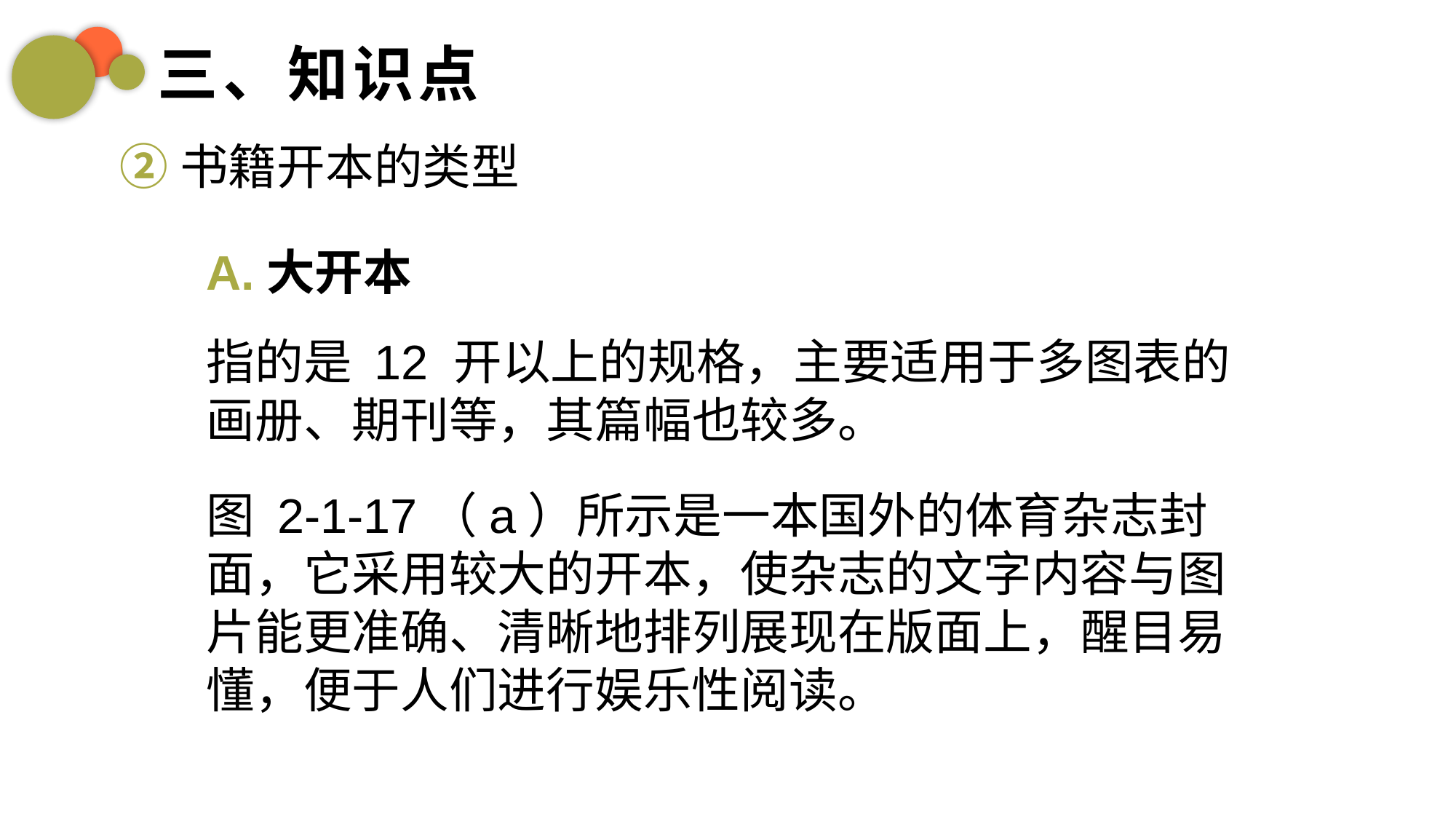

三、知识点
②书籍开本的类型
A.大开本
指的是 12 开以上的规格，主要适用于多图表的画册、期刊等，其篇幅也较多。
图 2-1-17（a）所示是一本国外的体育杂志封面，它采用较大的开本，使杂志的文字内容与图片能更准确、清晰地排列展现在版面上，醒目易懂，便于人们进行娱乐性阅读。